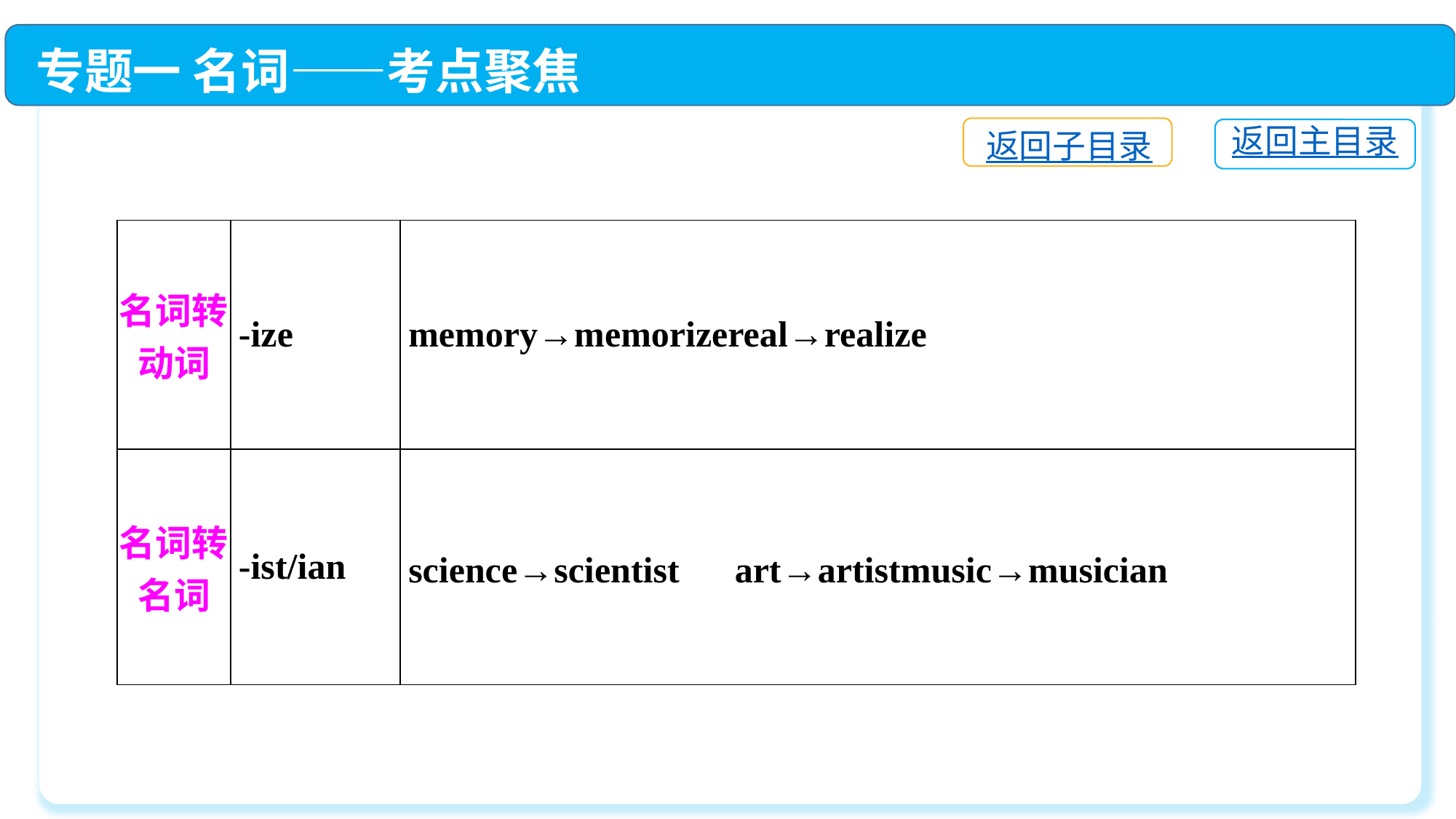

专题一 名词——考点聚焦

返回子目录
返回主目录
| 名词转动词 | -ize | memory→memorizereal→realize |
| --- | --- | --- |
| 名词转名词 | -ist/ian | science→scientist　art→artistmusic→musician |